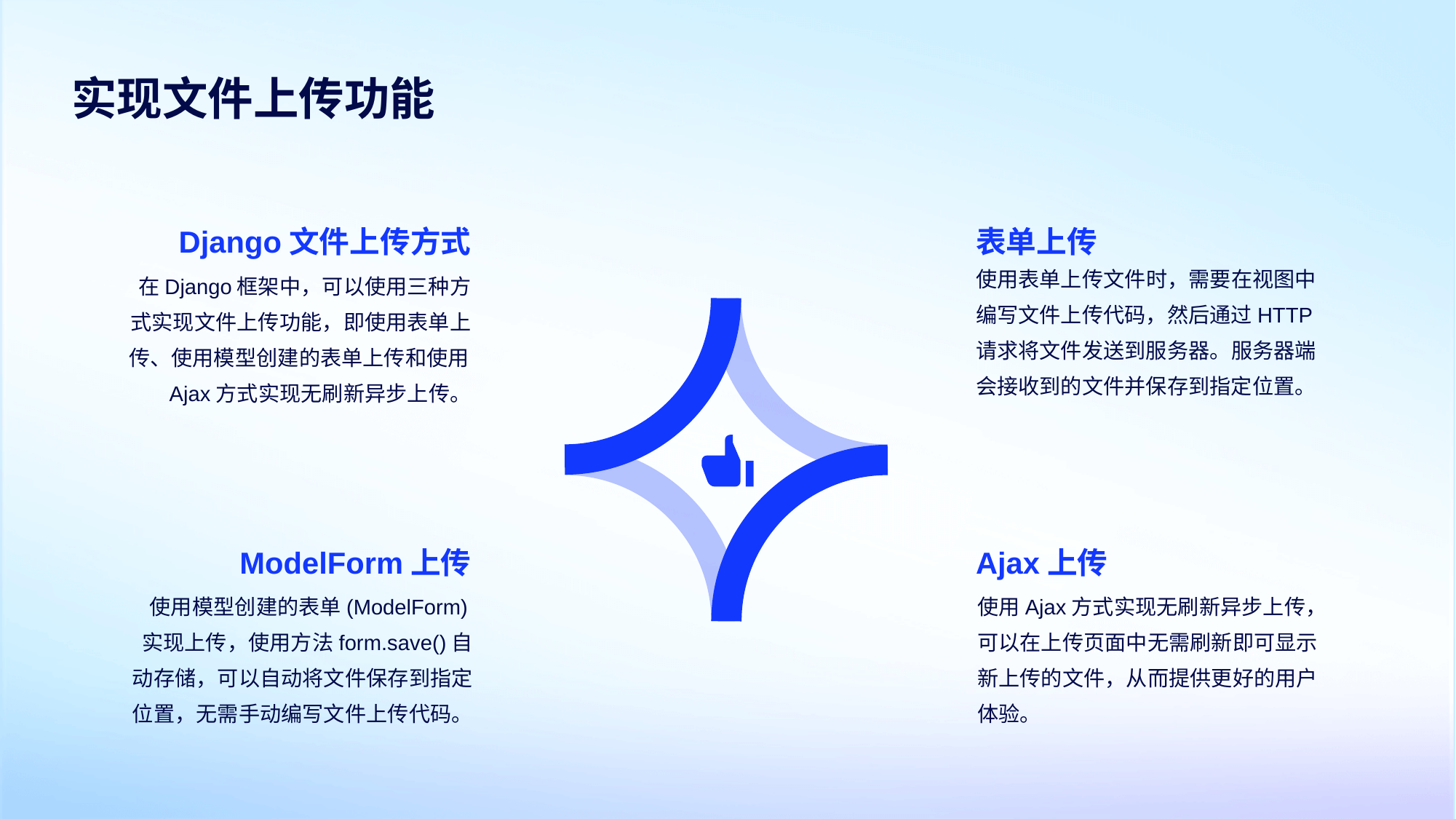

实现文件上传功能

Django文件上传方式
表单上传
使用表单上传文件时，需要在视图中编写文件上传代码，然后通过HTTP请求将文件发送到服务器。服务器端会接收到的文件并保存到指定位置。
在Django框架中，可以使用三种方式实现文件上传功能，即使用表单上传、使用模型创建的表单上传和使用Ajax方式实现无刷新异步上传。

ModelForm上传
Ajax上传
使用模型创建的表单(ModelForm)实现上传，使用方法form.save()自动存储，可以自动将文件保存到指定位置，无需手动编写文件上传代码。
使用Ajax方式实现无刷新异步上传，可以在上传页面中无需刷新即可显示新上传的文件，从而提供更好的用户体验。